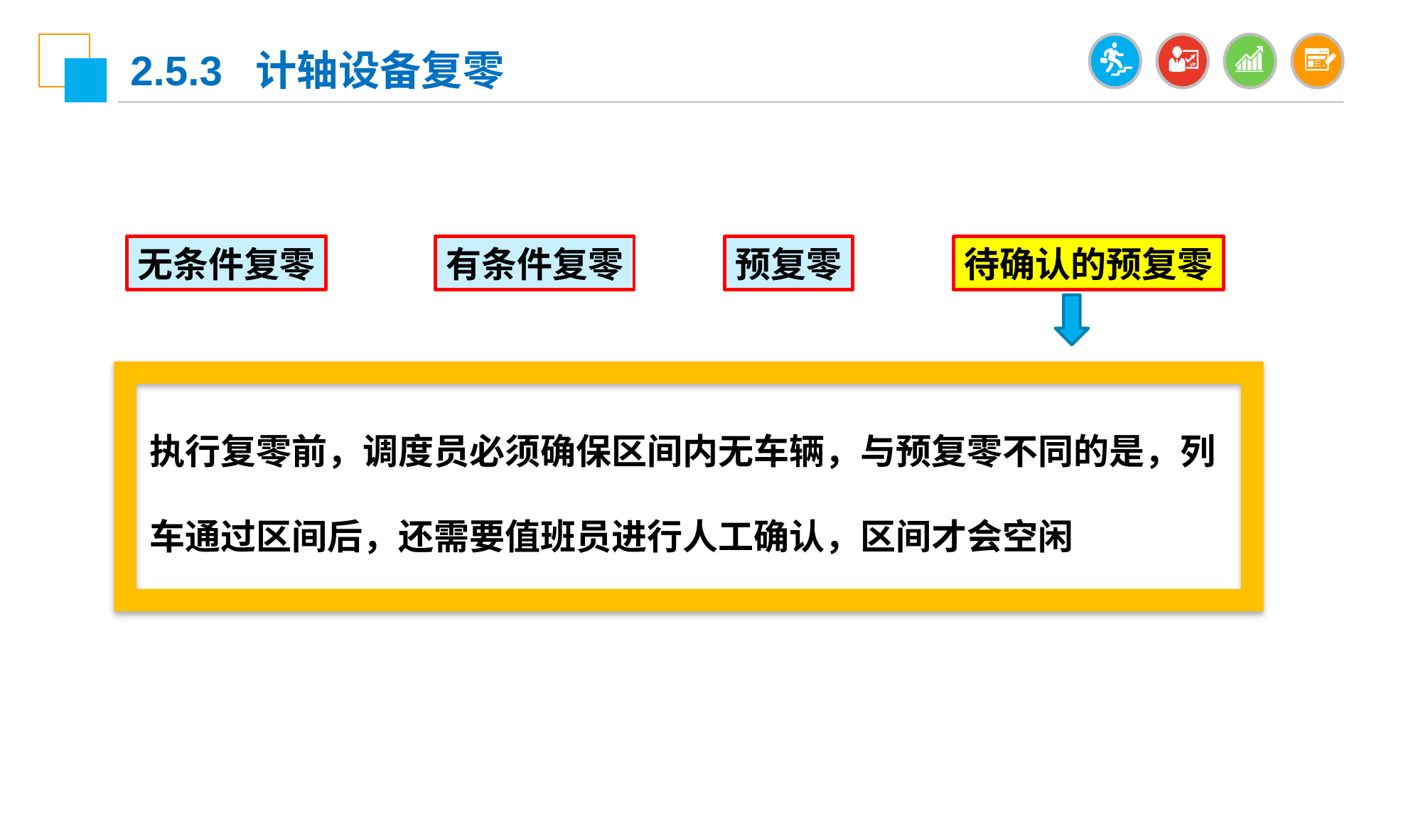

2.5.3  计轴设备复零
无条件复零
有条件复零
预复零
待确认的预复零

执行复零前，调度员必须确保区间内无车辆，与预复零不同的是，列车通过区间后，还需要值班员进行人工确认，区间才会空闲